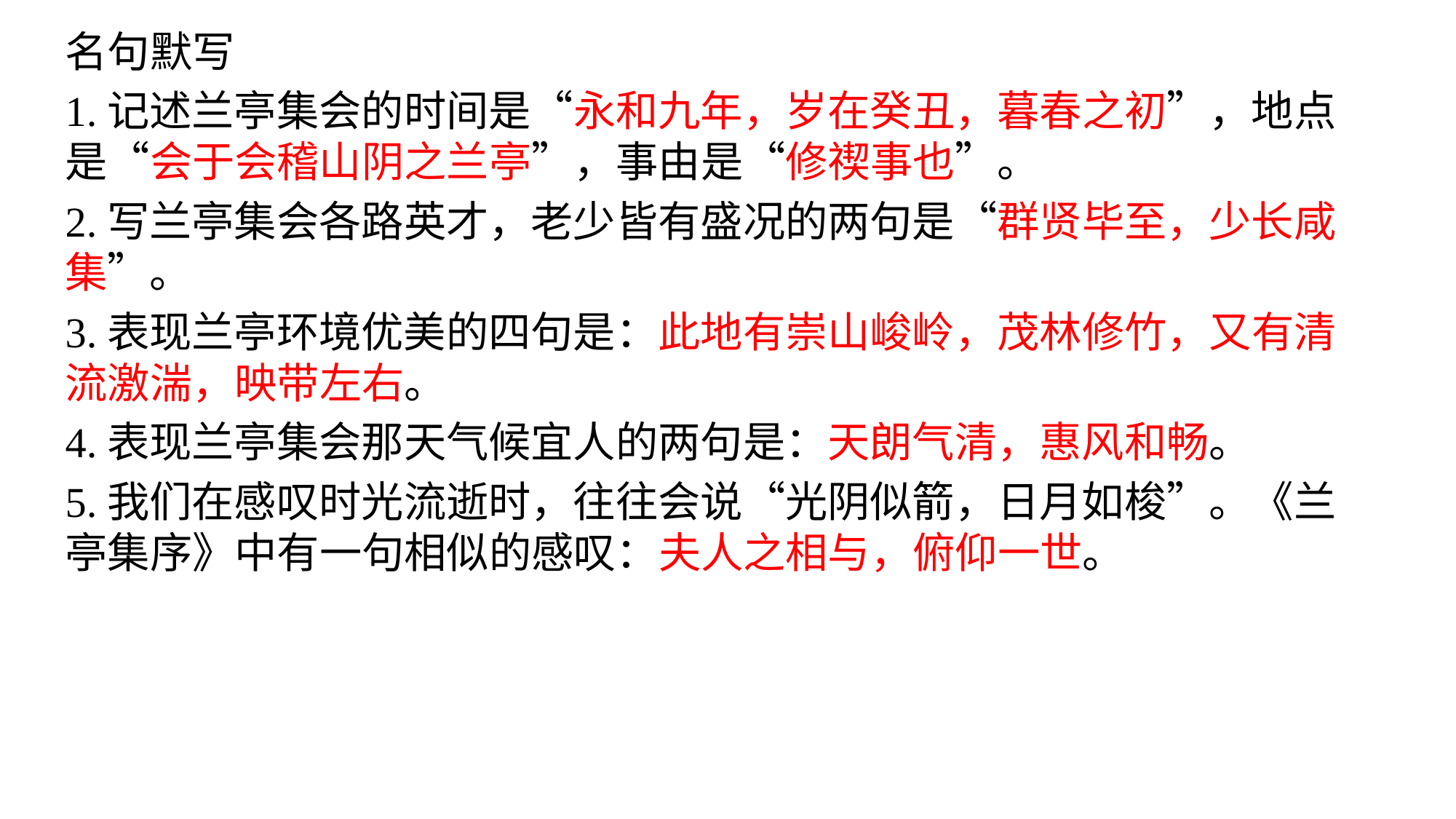

名句默写
1.记述兰亭集会的时间是“永和九年，岁在癸丑，暮春之初”，地点是“会于会稽山阴之兰亭”，事由是“修禊事也”。
2.写兰亭集会各路英才，老少皆有盛况的两句是“群贤毕至，少长咸集”。
3.表现兰亭环境优美的四句是：此地有崇山峻岭，茂林修竹，又有清流激湍，映带左右。
4.表现兰亭集会那天气候宜人的两句是：天朗气清，惠风和畅。
5.我们在感叹时光流逝时，往往会说“光阴似箭，日月如梭”。《兰亭集序》中有一句相似的感叹：夫人之相与，俯仰一世。